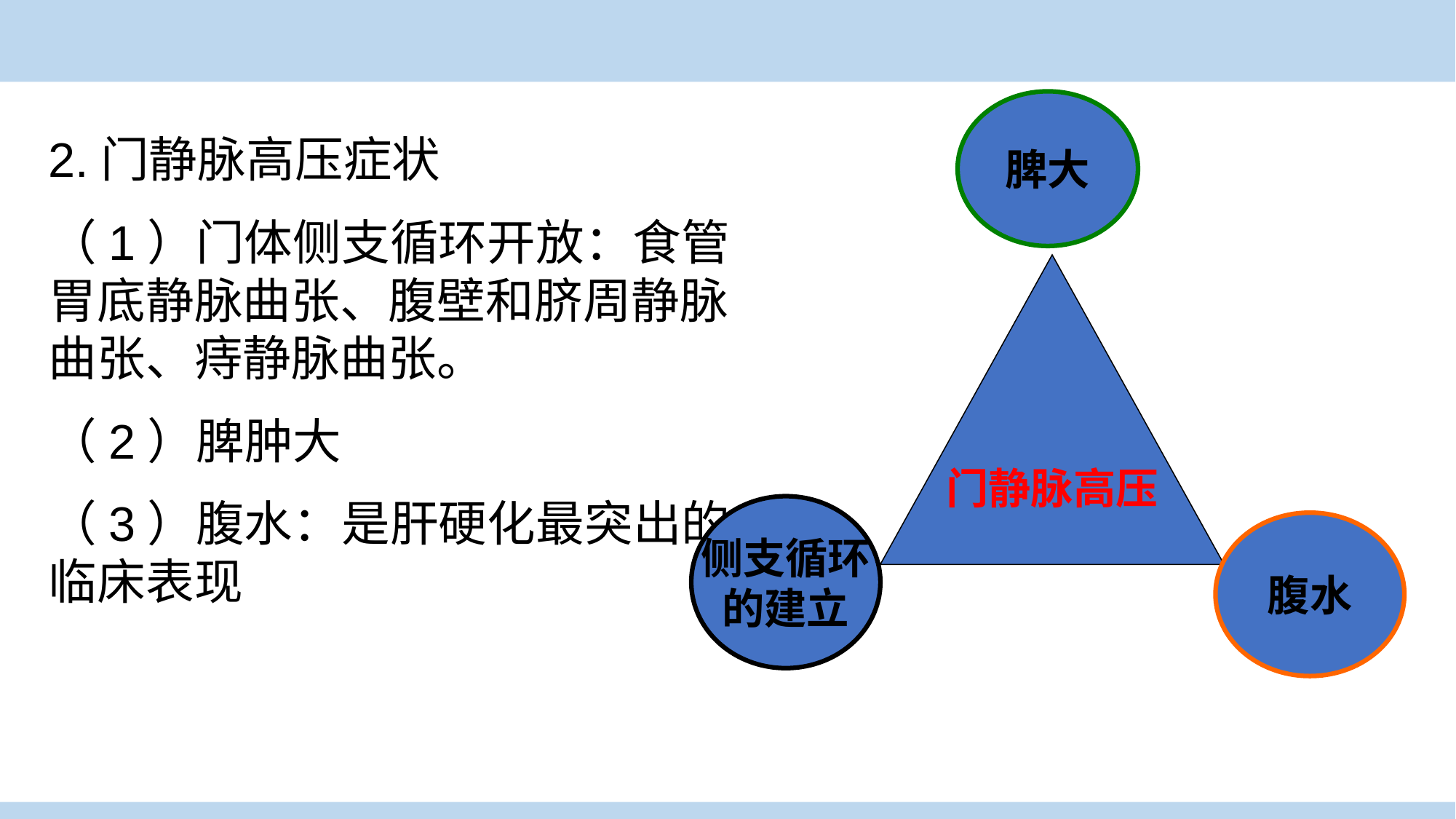

脾大
2.门静脉高压症状
（1）门体侧支循环开放：食管胃底静脉曲张、腹壁和脐周静脉曲张、痔静脉曲张。
（2）脾肿大
（3）腹水：是肝硬化最突出的临床表现
门静脉高压
侧支循环
的建立
腹水